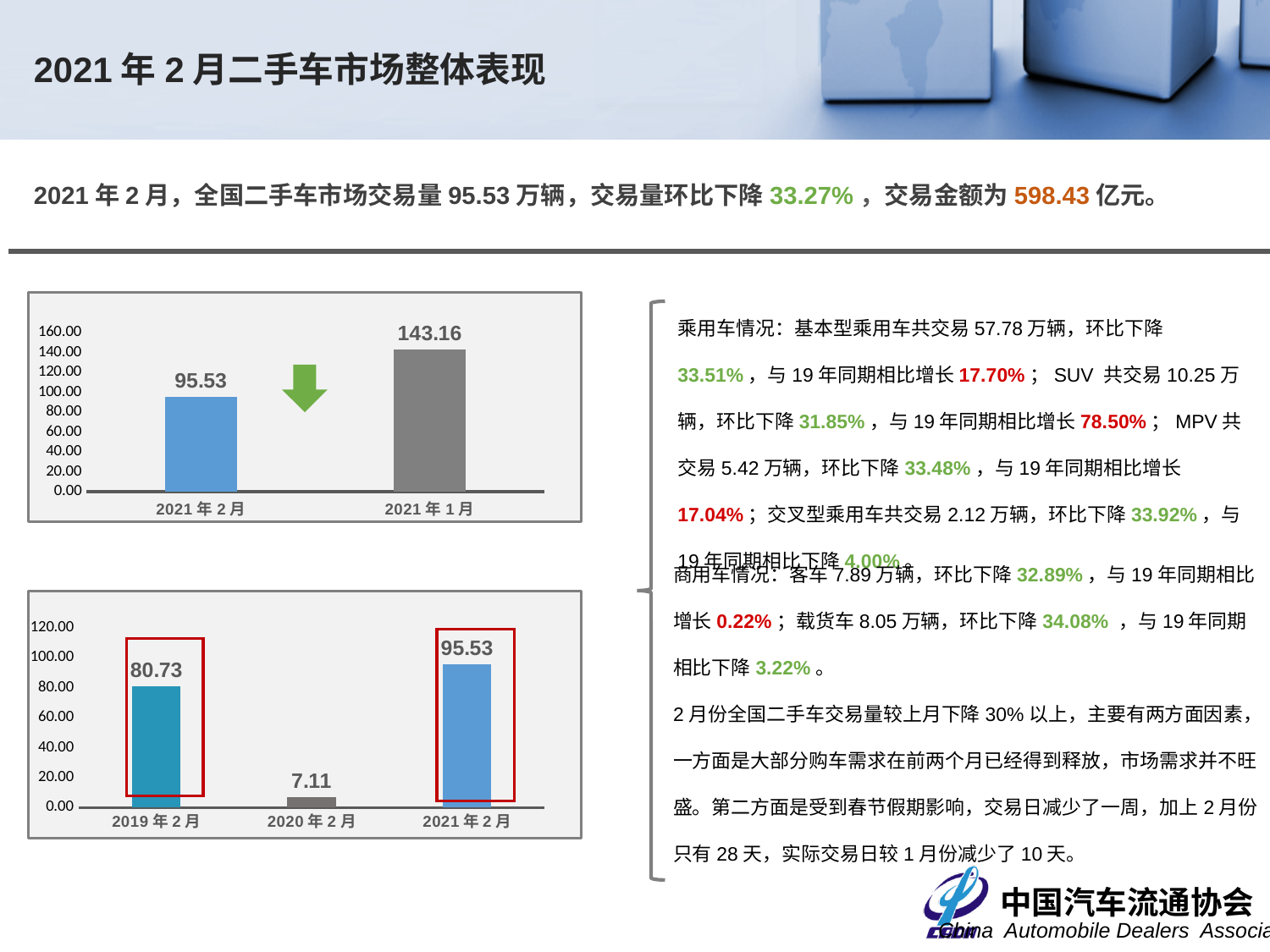

2021年2月二手车市场整体表现
2021年2月，全国二手车市场交易量95.53万辆，交易量环比下降33.27%，交易金额为598.43亿元。
乘用车情况：基本型乘用车共交易57.78万辆，环比下降33.51%，与19年同期相比增长17.70%；SUV 共交易10.25万辆，环比下降31.85%，与19年同期相比增长78.50%；MPV共交易5.42万辆，环比下降33.48%，与19年同期相比增长17.04%；交叉型乘用车共交易2.12万辆，环比下降33.92%，与19年同期相比下降4.00%。

### Chart

| Category |  |
|---|---|
| 44228 | 95.5339 |
| 44197 | 143.155 |
商用车情况：客车7.89万辆，环比下降32.89%，与19年同期相比增长0.22%；载货车8.05万辆，环比下降34.08% ，与19年同期相比下降3.22%。
2月份全国二手车交易量较上月下降30%以上，主要有两方面因素，一方面是大部分购车需求在前两个月已经得到释放，市场需求并不旺盛。第二方面是受到春节假期影响，交易日减少了一周，加上2月份只有28天，实际交易日较1月份减少了10天。

### Chart

| Category |  |
|---|---|
| 43497 | 80.7289 |
| 43862 | 7.109 |
| 44228 | 95.5339 |
 7.18%
1.19%